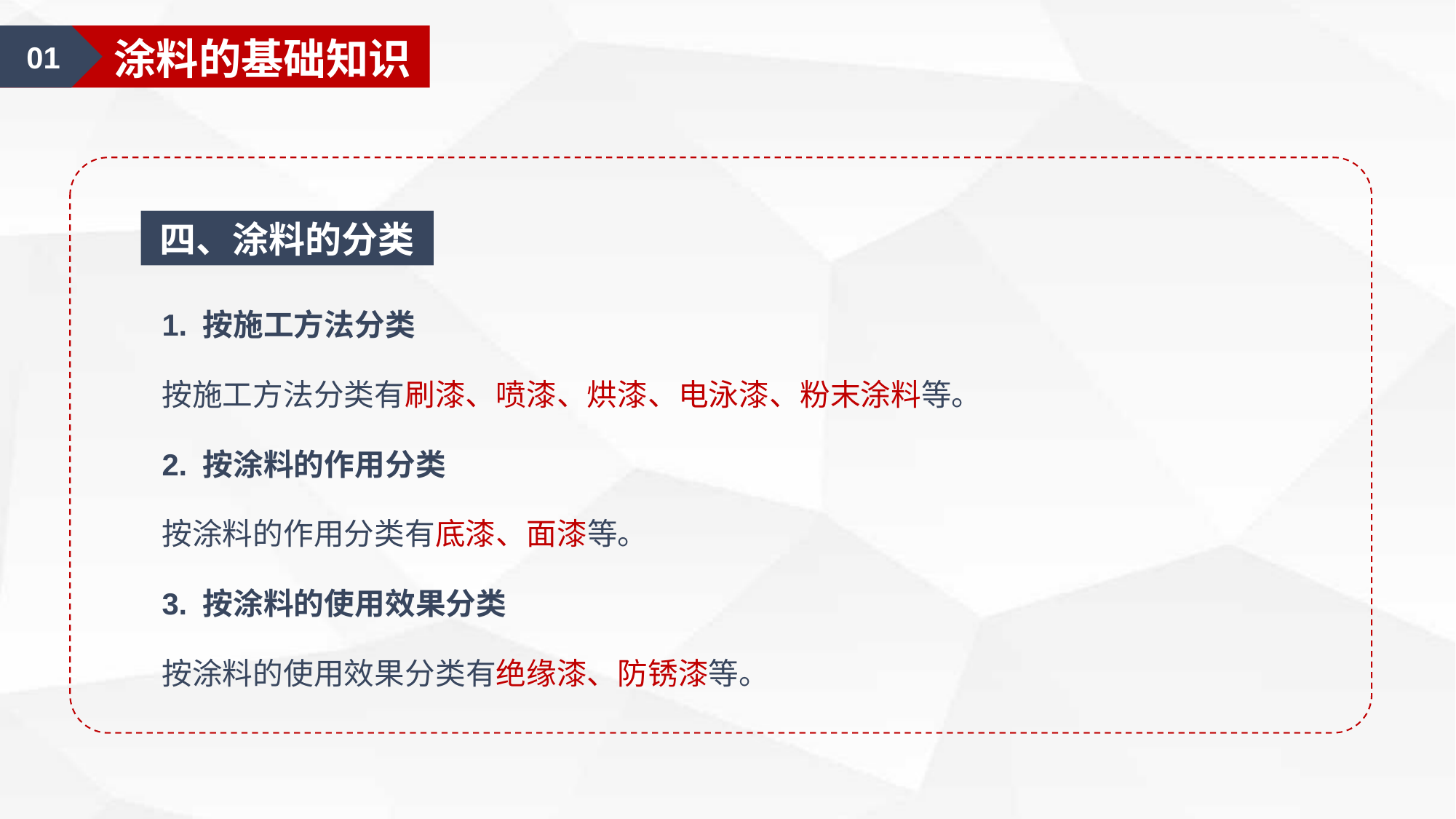

01
涂料的基础知识

四、涂料的分类
1. 按施工方法分类
按施工方法分类有刷漆、喷漆、烘漆、电泳漆、粉末涂料等。
2. 按涂料的作用分类
按涂料的作用分类有底漆、面漆等。
3. 按涂料的使用效果分类
按涂料的使用效果分类有绝缘漆、防锈漆等。